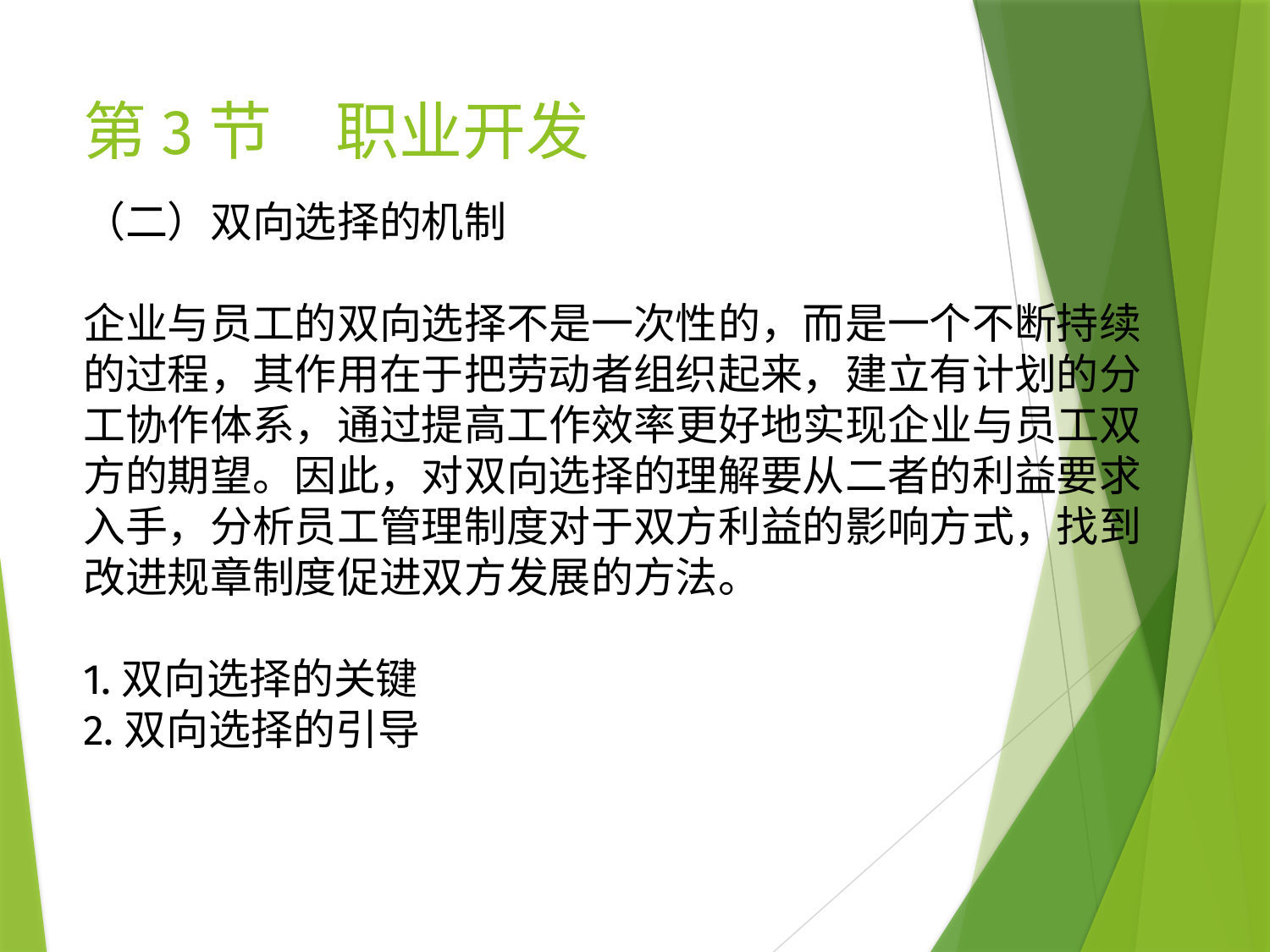

# 第3节　职业开发
（二）双向选择的机制

企业与员工的双向选择不是一次性的，而是一个不断持续的过程，其作用在于把劳动者组织起来，建立有计划的分工协作体系，通过提高工作效率更好地实现企业与员工双方的期望。因此，对双向选择的理解要从二者的利益要求入手，分析员工管理制度对于双方利益的影响方式，找到改进规章制度促进双方发展的方法。

1.双向选择的关键
2.双向选择的引导